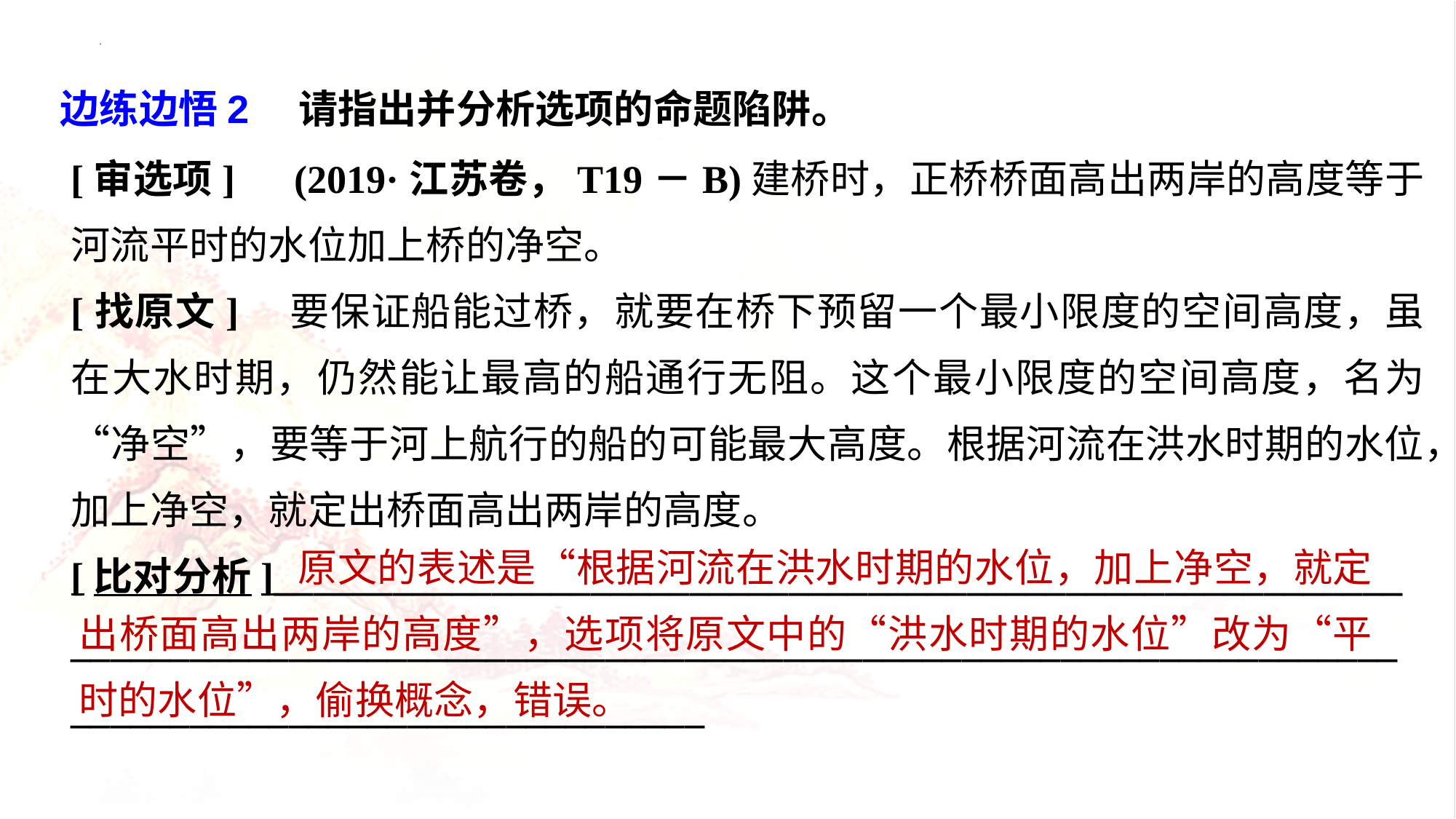

边练边悟2　请指出并分析选项的命题陷阱。
[审选项]　(2019·江苏卷，T19－B)建桥时，正桥桥面高出两岸的高度等于河流平时的水位加上桥的净空。
[找原文]　要保证船能过桥，就要在桥下预留一个最小限度的空间高度，虽在大水时期，仍然能让最高的船通行无阻。这个最小限度的空间高度，名为“净空”，要等于河上航行的船的可能最大高度。根据河流在洪水时期的水位，加上净空，就定出桥面高出两岸的高度。
[比对分析]_________________________________________________________
___________________________________________________________________
________________________________
		原文的表述是“根据河流在洪水时期的水位，加上净空，就定出桥面高出两岸的高度”，选项将原文中的“洪水时期的水位”改为“平时的水位”，偷换概念，错误。